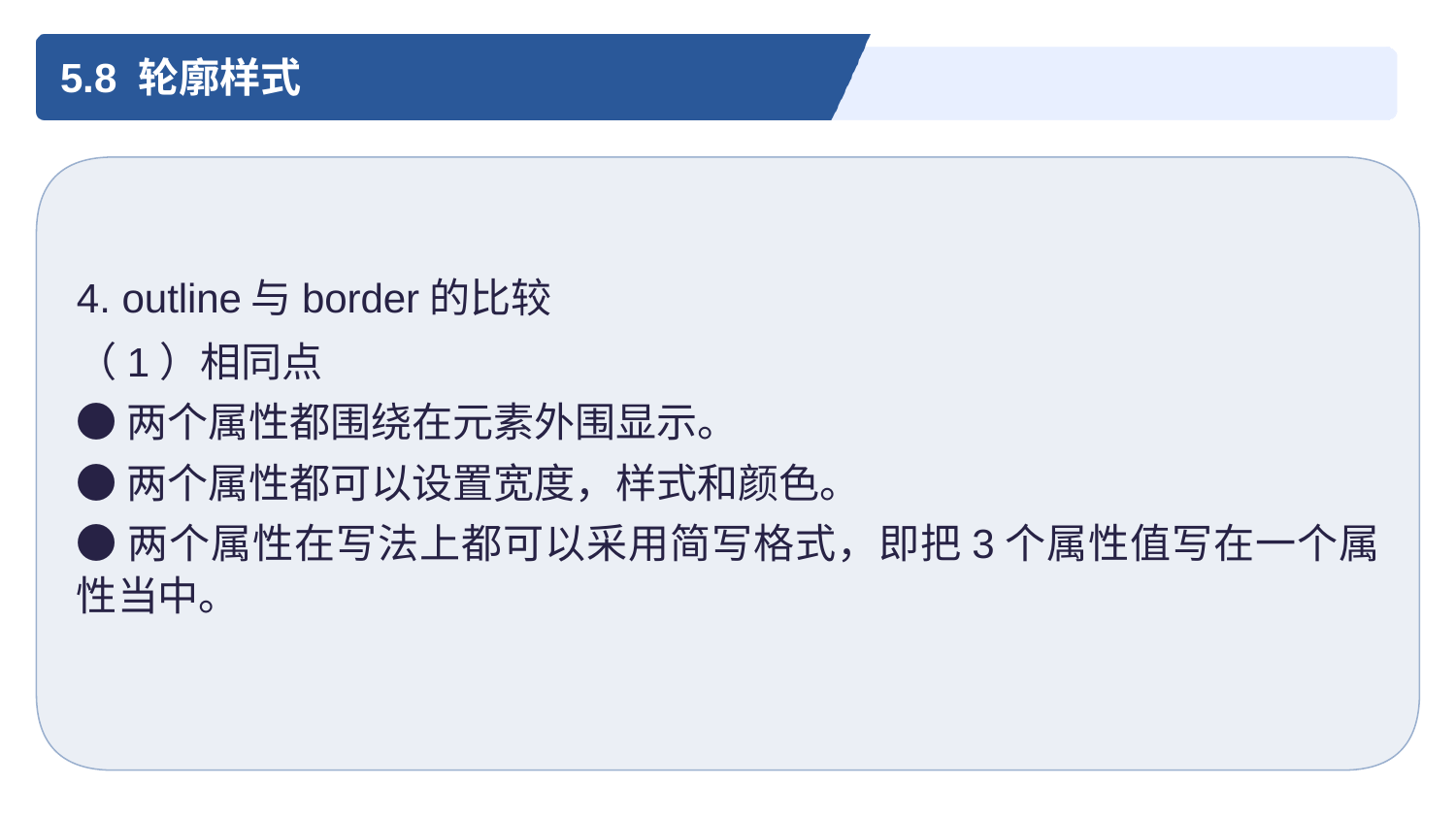

5.8 轮廓样式

4. outline与border的比较
（1）相同点
●两个属性都围绕在元素外围显示。
●两个属性都可以设置宽度，样式和颜色。
●两个属性在写法上都可以采用简写格式，即把3个属性值写在一个属性当中。